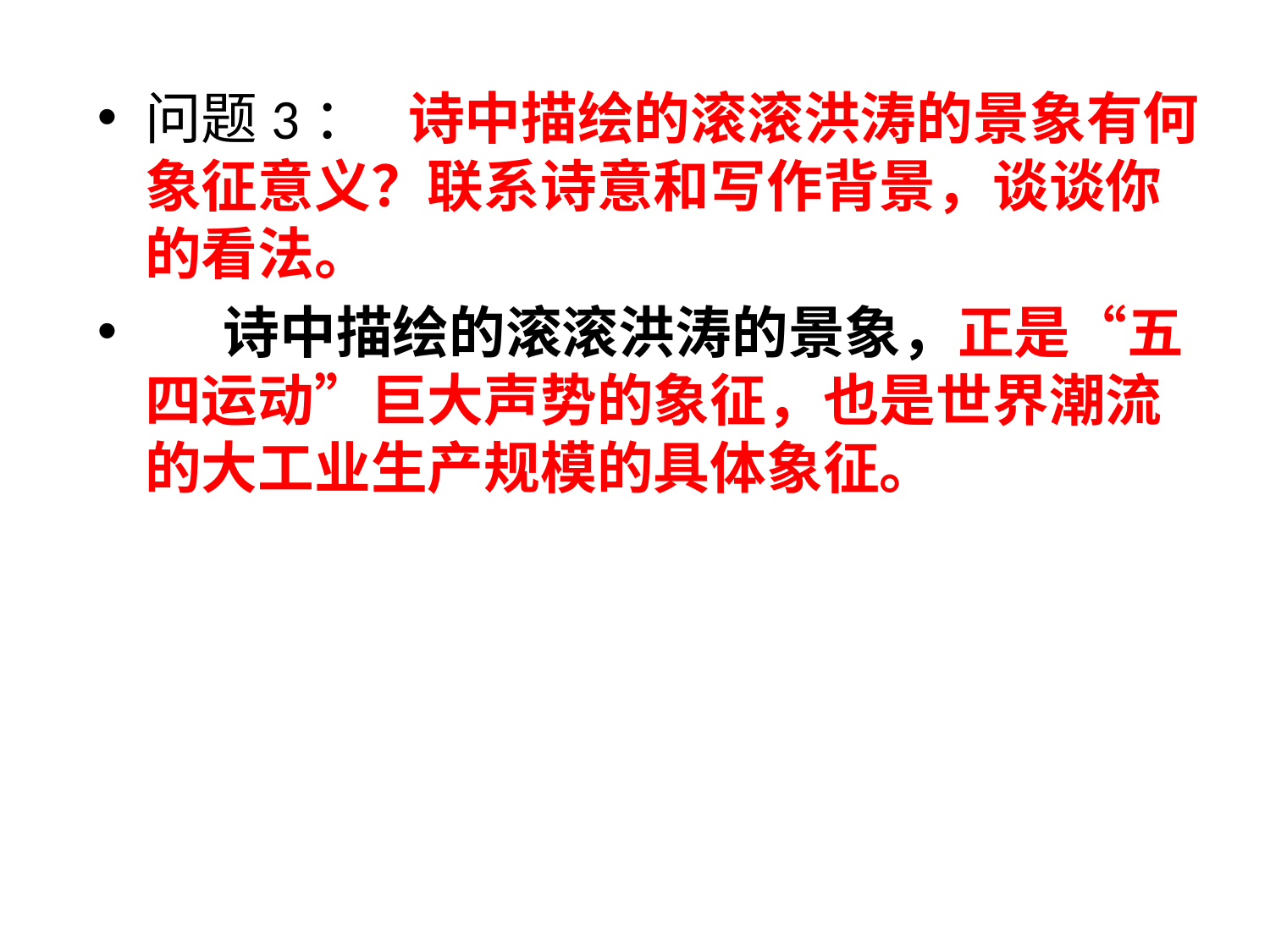

问题3：   诗中描绘的滚滚洪涛的景象有何象征意义？联系诗意和写作背景，谈谈你的看法。
     诗中描绘的滚滚洪涛的景象，正是“五四运动”巨大声势的象征，也是世界潮流的大工业生产规模的具体象征。